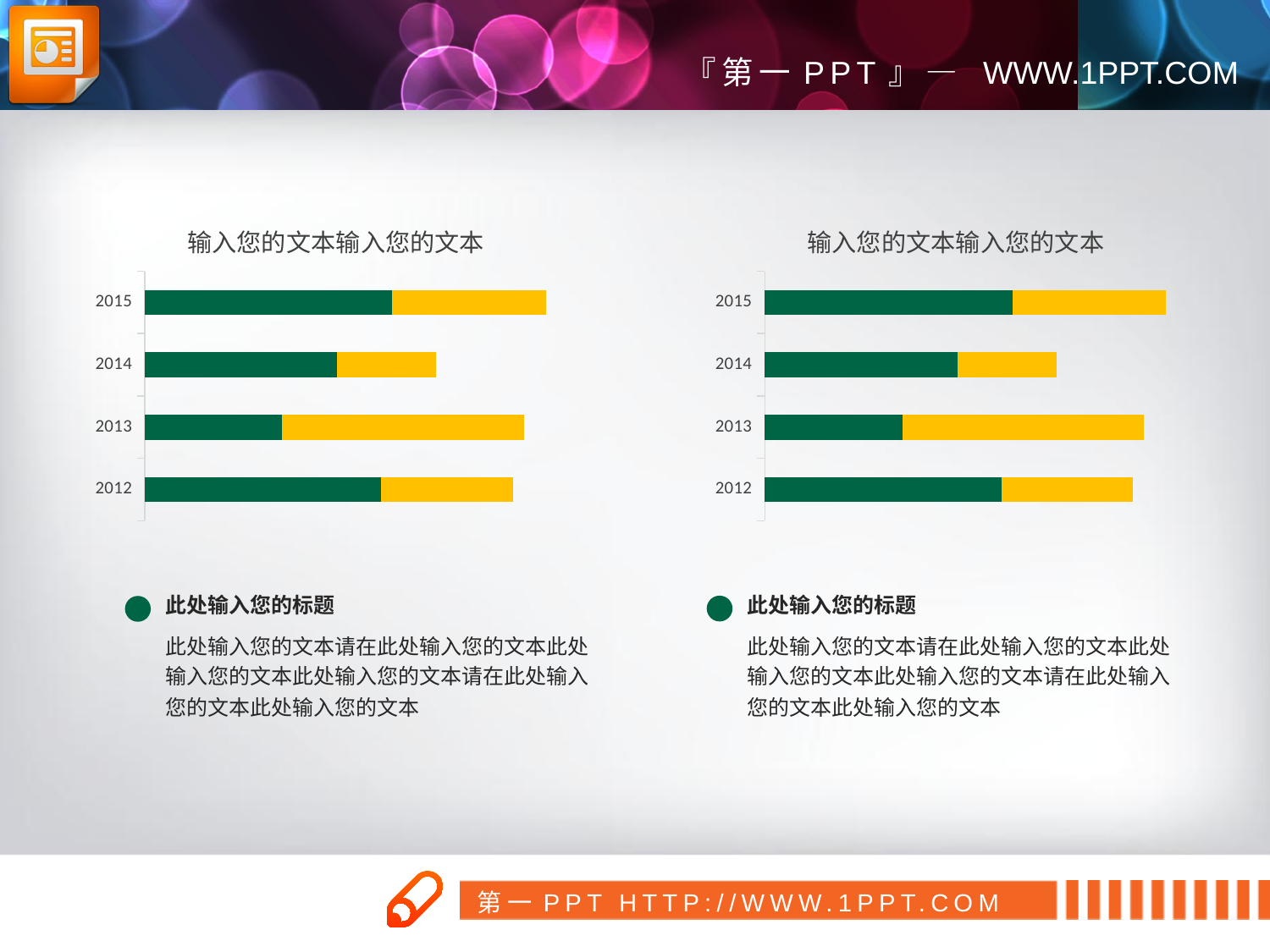

输入您的文本输入您的文本
输入您的文本输入您的文本

### Chart

| Category | 系列 1 | 系列 2 |
|---|---|---|
| 2012 | 4.3 | 2.4 |
| 2013 | 2.5 | 4.4 |
| 2014 | 3.5 | 1.8 |
| 2015 | 4.5 | 2.8 |

### Chart

| Category | 系列 1 | 系列 2 |
|---|---|---|
| 2012 | 4.3 | 2.4 |
| 2013 | 2.5 | 4.4 |
| 2014 | 3.5 | 1.8 |
| 2015 | 4.5 | 2.8 |
此处输入您的标题
此处输入您的文本请在此处输入您的文本此处输入您的文本此处输入您的文本请在此处输入您的文本此处输入您的文本
此处输入您的标题
此处输入您的文本请在此处输入您的文本此处输入您的文本此处输入您的文本请在此处输入您的文本此处输入您的文本